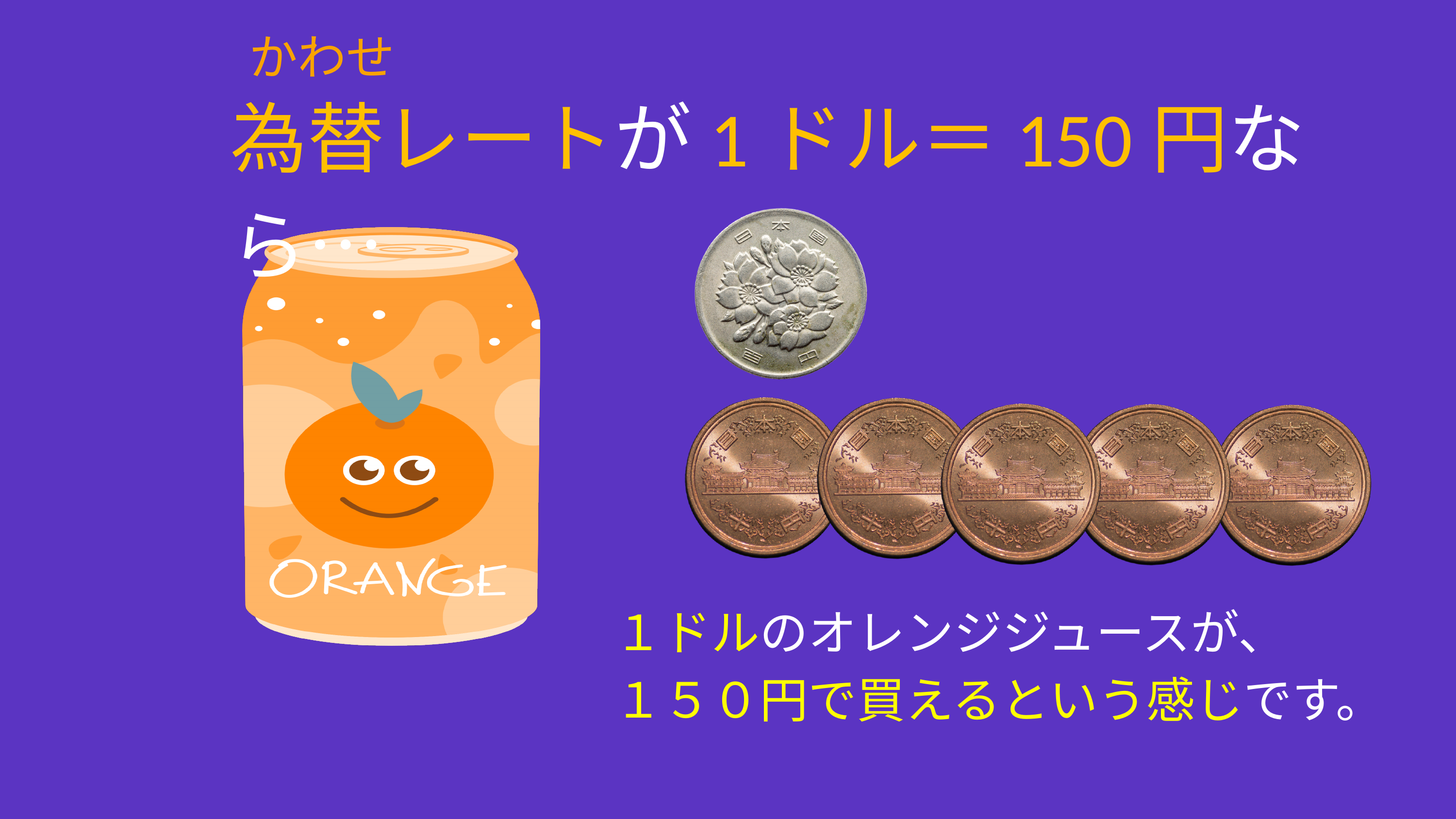

かわせ
為替レートが1ドル＝150円なら…

１ドルのオレンジジュースが、
１５０円で買えるという感じです。